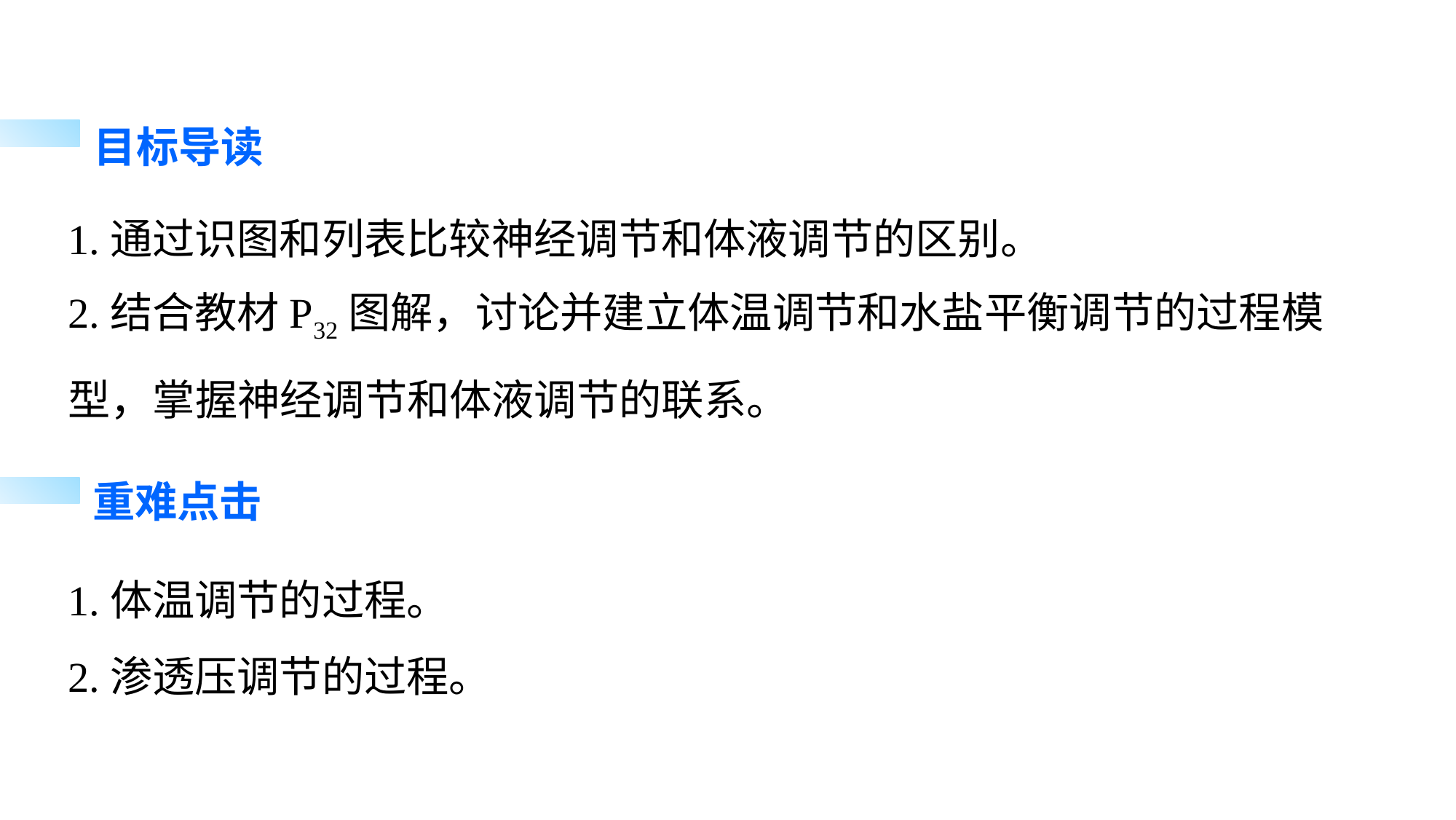

目标导读

1.通过识图和列表比较神经调节和体液调节的区别。
2.结合教材P32图解，讨论并建立体温调节和水盐平衡调节的过程模型，掌握神经调节和体液调节的联系。
重难点击

1.体温调节的过程。
2.渗透压调节的过程。